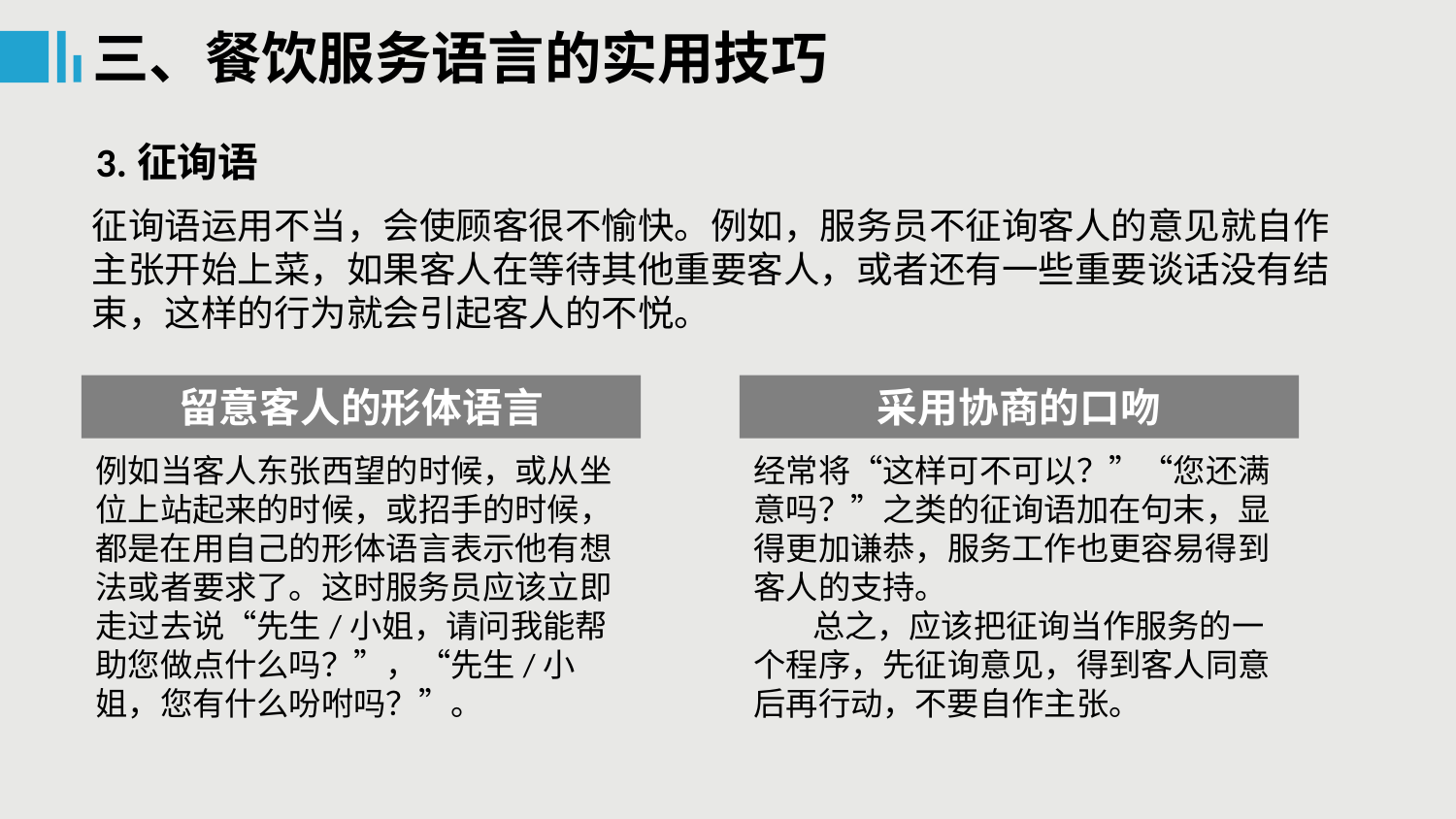

三、餐饮服务语言的实用技巧

3.征询语
征询语运用不当，会使顾客很不愉快。例如，服务员不征询客人的意见就自作主张开始上菜，如果客人在等待其他重要客人，或者还有一些重要谈话没有结束，这样的行为就会引起客人的不悦。
留意客人的形体语言
采用协商的口吻
例如当客人东张西望的时候，或从坐位上站起来的时候，或招手的时候，都是在用自己的形体语言表示他有想法或者要求了。这时服务员应该立即走过去说“先生/小姐，请问我能帮助您做点什么吗？”，“先生/小姐，您有什么吩咐吗？”。
经常将“这样可不可以？”“您还满意吗？”之类的征询语加在句末，显得更加谦恭，服务工作也更容易得到客人的支持。
       总之，应该把征询当作服务的一个程序，先征询意见，得到客人同意后再行动，不要自作主张。